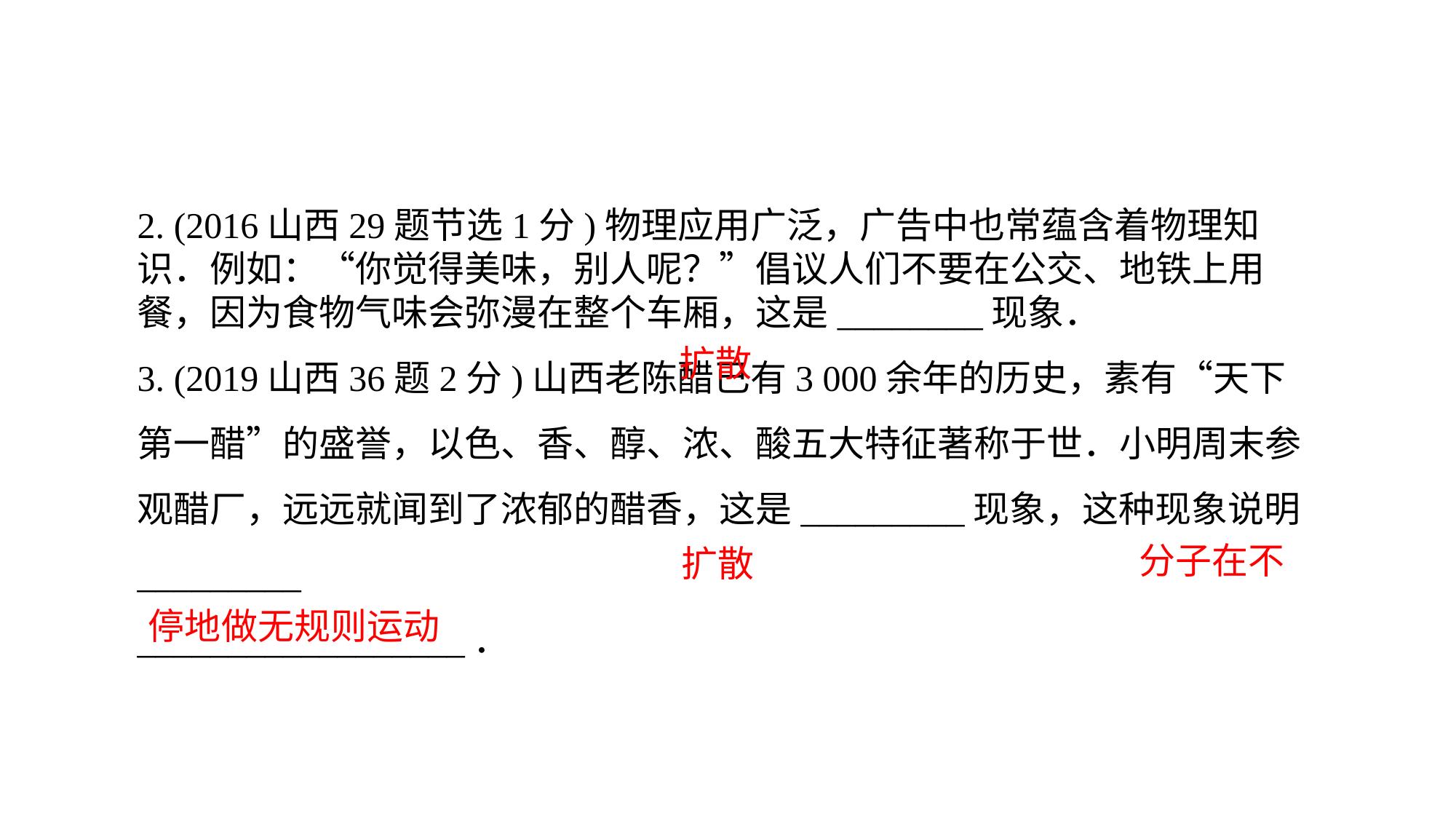

2. (2016山西29题节选1分)物理应用广泛，广告中也常蕴含着物理知识．例如：“你觉得美味，别人呢？”倡议人们不要在公交、地铁上用餐，因为食物气味会弥漫在整个车厢，这是________现象．3. (2019山西36题2分)山西老陈醋已有3 000余年的历史，素有“天下第一醋”的盛誉，以色、香、醇、浓、酸五大特征著称于世．小明周末参观醋厂，远远就闻到了浓郁的醋香，这是_________现象，这种现象说明_________
__________________．
扩散
                                                                                                                        分子在不停地做无规则运动
扩散